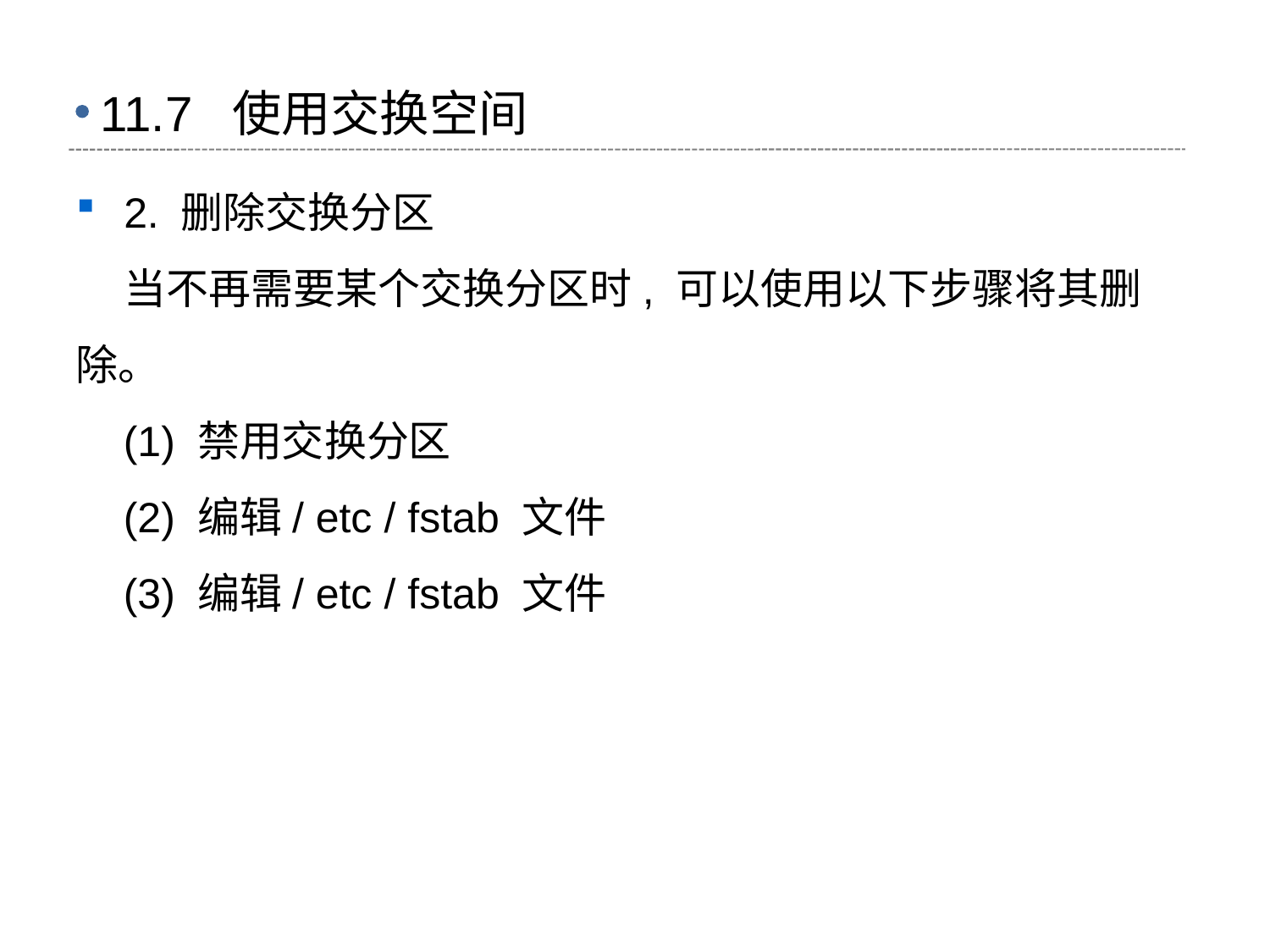

# 11.7  使用交换空间

2. 删除交换分区
    当不再需要某个交换分区时, 可以使用以下步骤将其删除。
    (1) 禁用交换分区
    (2) 编辑/ etc / fstab 文件
    (3) 编辑/ etc / fstab 文件